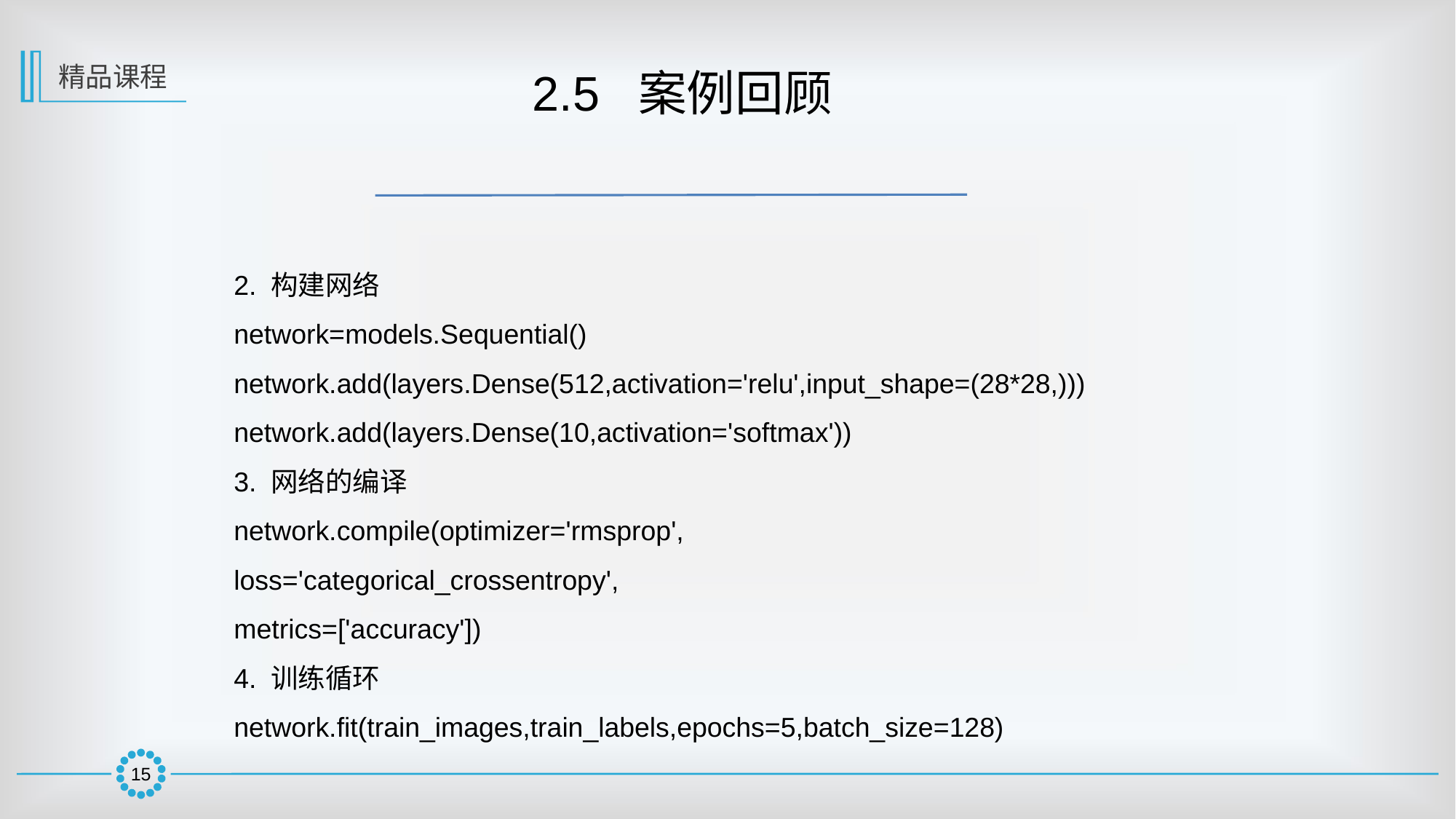

精品课程
 2.5  案例回顾

2. 构建网络
network=models.Sequential()
network.add(layers.Dense(512,activation='relu',input_shape=(28*28,)))
network.add(layers.Dense(10,activation='softmax'))
3. 网络的编译
network.compile(optimizer='rmsprop',
loss='categorical_crossentropy',
metrics=['accuracy'])
4. 训练循环
network.fit(train_images,train_labels,epochs=5,batch_size=128)

15